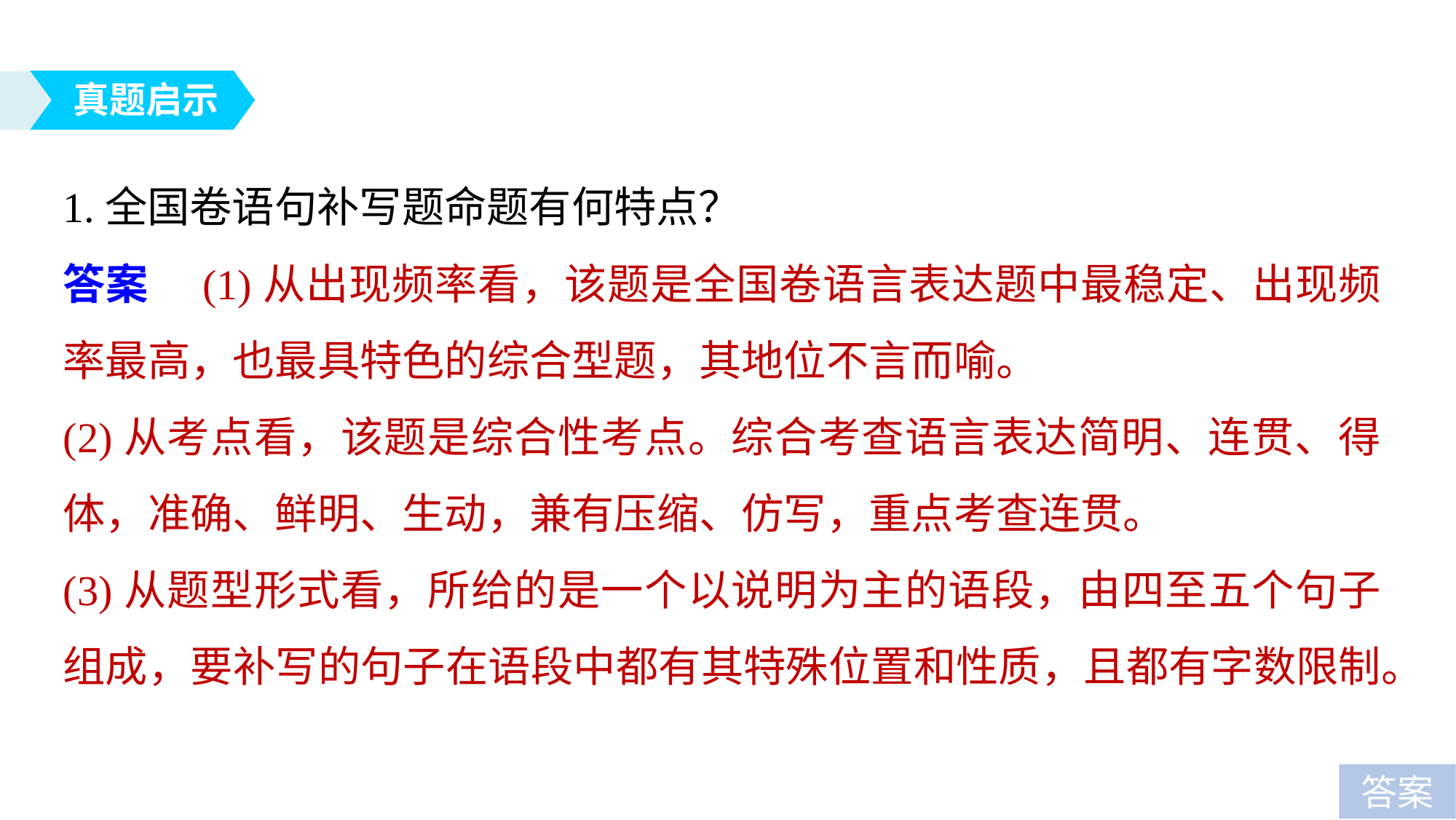

真题启示

1.全国卷语句补写题命题有何特点？
答案　(1)从出现频率看，该题是全国卷语言表达题中最稳定、出现频率最高，也最具特色的综合型题，其地位不言而喻。
(2)从考点看，该题是综合性考点。综合考查语言表达简明、连贯、得体，准确、鲜明、生动，兼有压缩、仿写，重点考查连贯。
(3)从题型形式看，所给的是一个以说明为主的语段，由四至五个句子组成，要补写的句子在语段中都有其特殊位置和性质，且都有字数限制。
答案